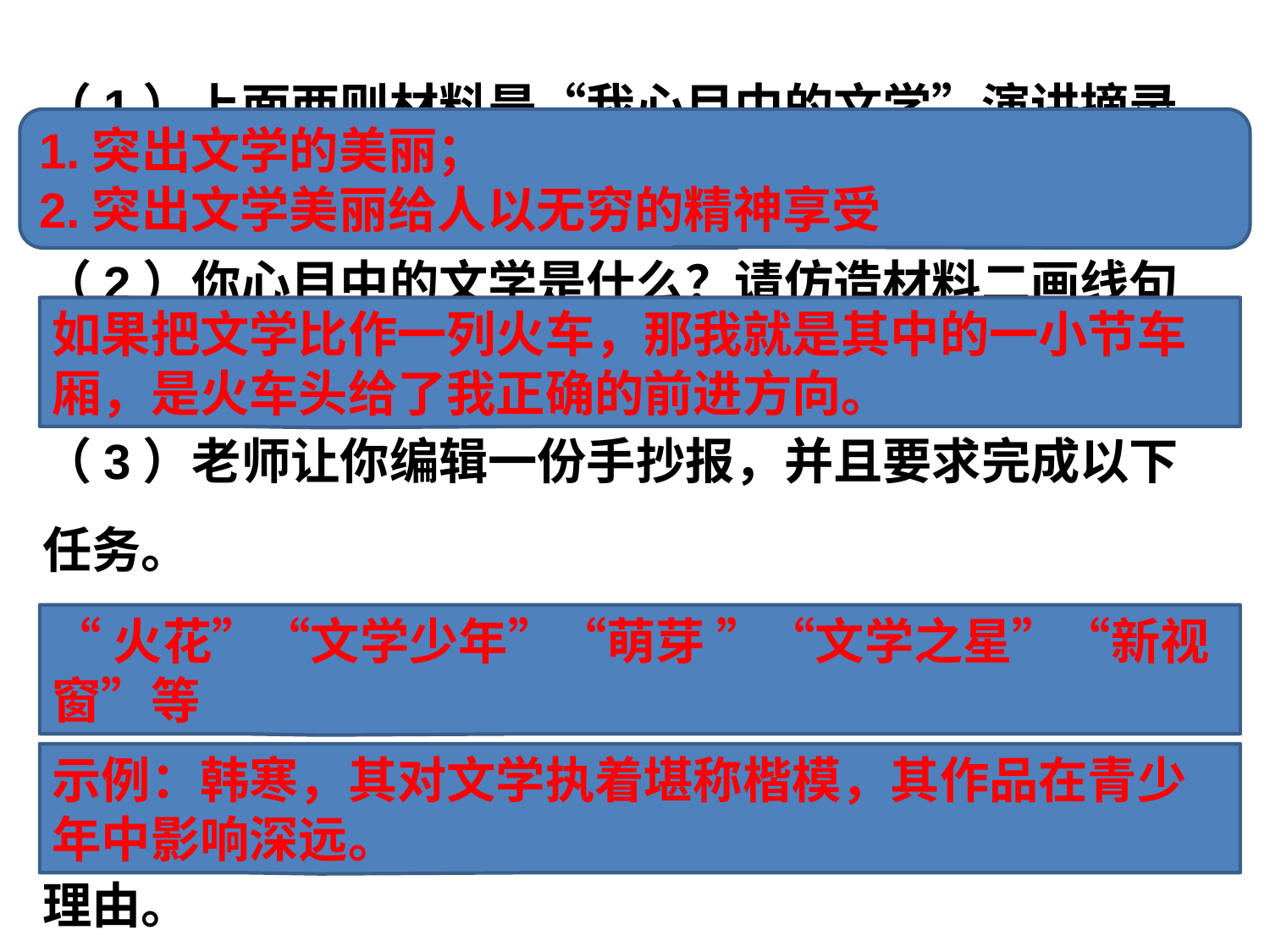

（1）上面两则材料是“我心目中的文学”演讲摘录，请分辨二者内容侧重点有什么不同？
（2）你心目中的文学是什么？请仿造材料二画线句子的句式续写。
（3）老师让你编辑一份手抄报，并且要求完成以下任务。
①请你给小报起一个有文学色彩的名字：__________
②给小报选一个你认为最合适的形象代言人，并说明理由。
1.突出文学的美丽；
2.突出文学美丽给人以无穷的精神享受
如果把文学比作一列火车，那我就是其中的一小节车厢，是火车头给了我正确的前进方向。
“火花”“文学少年”“萌芽 ”“文学之星”“新视窗”等
示例：韩寒，其对文学执着堪称楷模，其作品在青少年中影响深远。